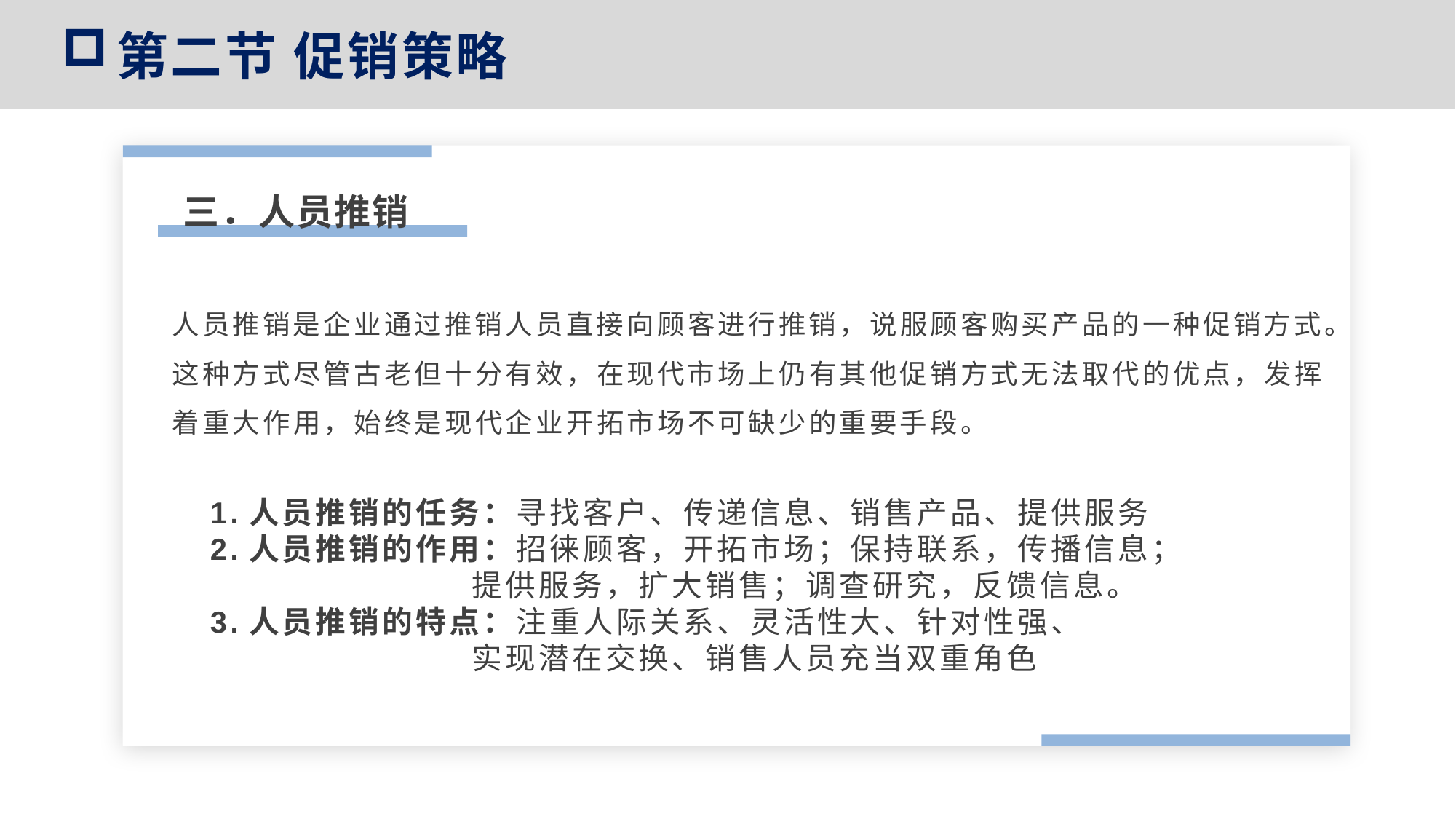

第二节 促销策略

三．人员推销

人员推销是企业通过推销人员直接向顾客进行推销，说服顾客购买产品的一种促销方式。这种方式尽管古老但十分有效，在现代市场上仍有其他促销方式无法取代的优点，发挥着重大作用，始终是现代企业开拓市场不可缺少的重要手段。
1.人员推销的任务：寻找客户、传递信息、销售产品、提供服务
2.人员推销的作用：招徕顾客，开拓市场；保持联系，传播信息；
                          提供服务，扩大销售；调查研究，反馈信息。
3.人员推销的特点：注重人际关系、灵活性大、针对性强、
                          实现潜在交换、销售人员充当双重角色